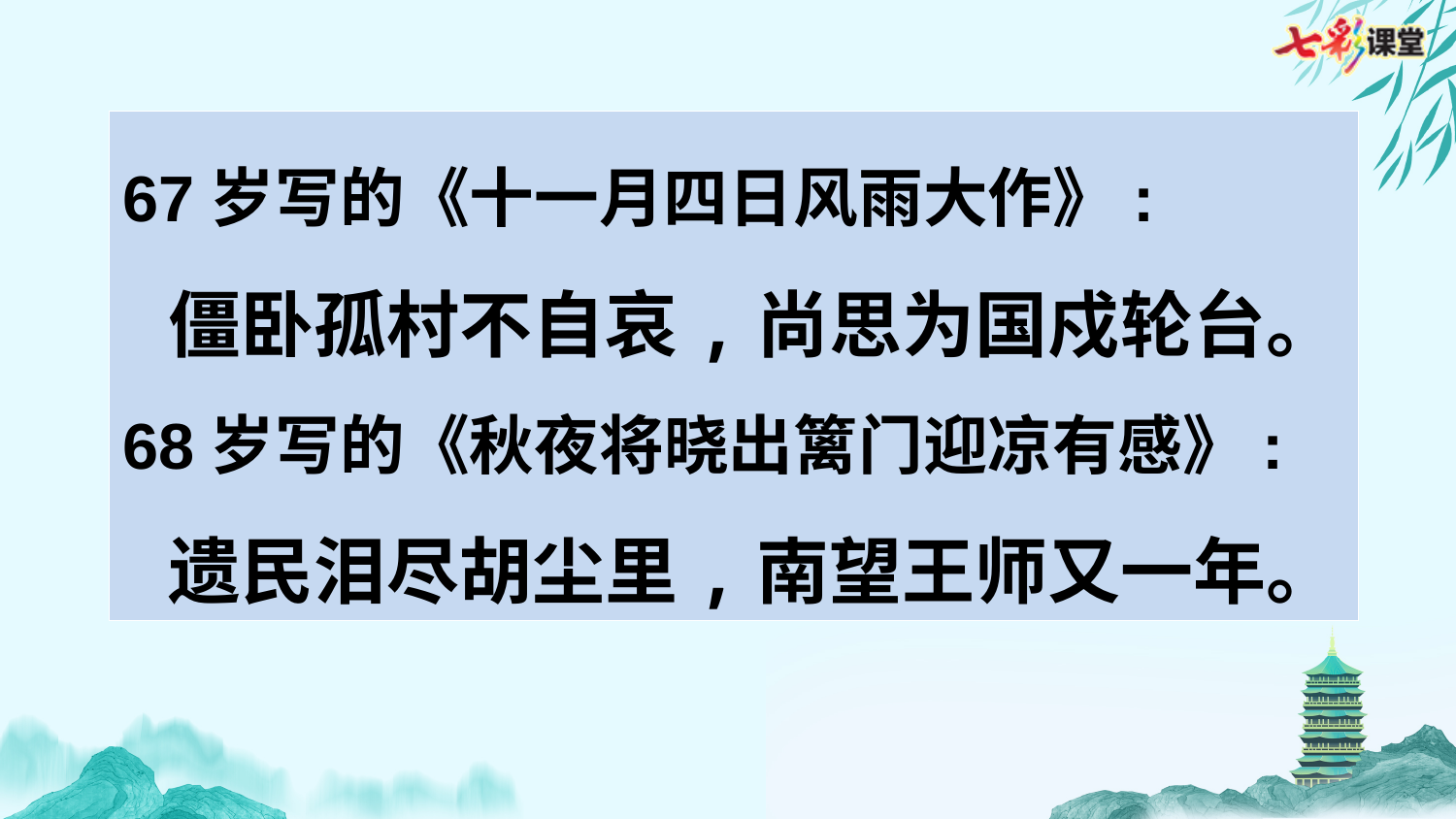

67岁写的《十一月四日风雨大作》:
  僵卧孤村不自哀,尚思为国戍轮台。
68岁写的《秋夜将晓出篱门迎凉有感》:
  遗民泪尽胡尘里,南望王师又一年。